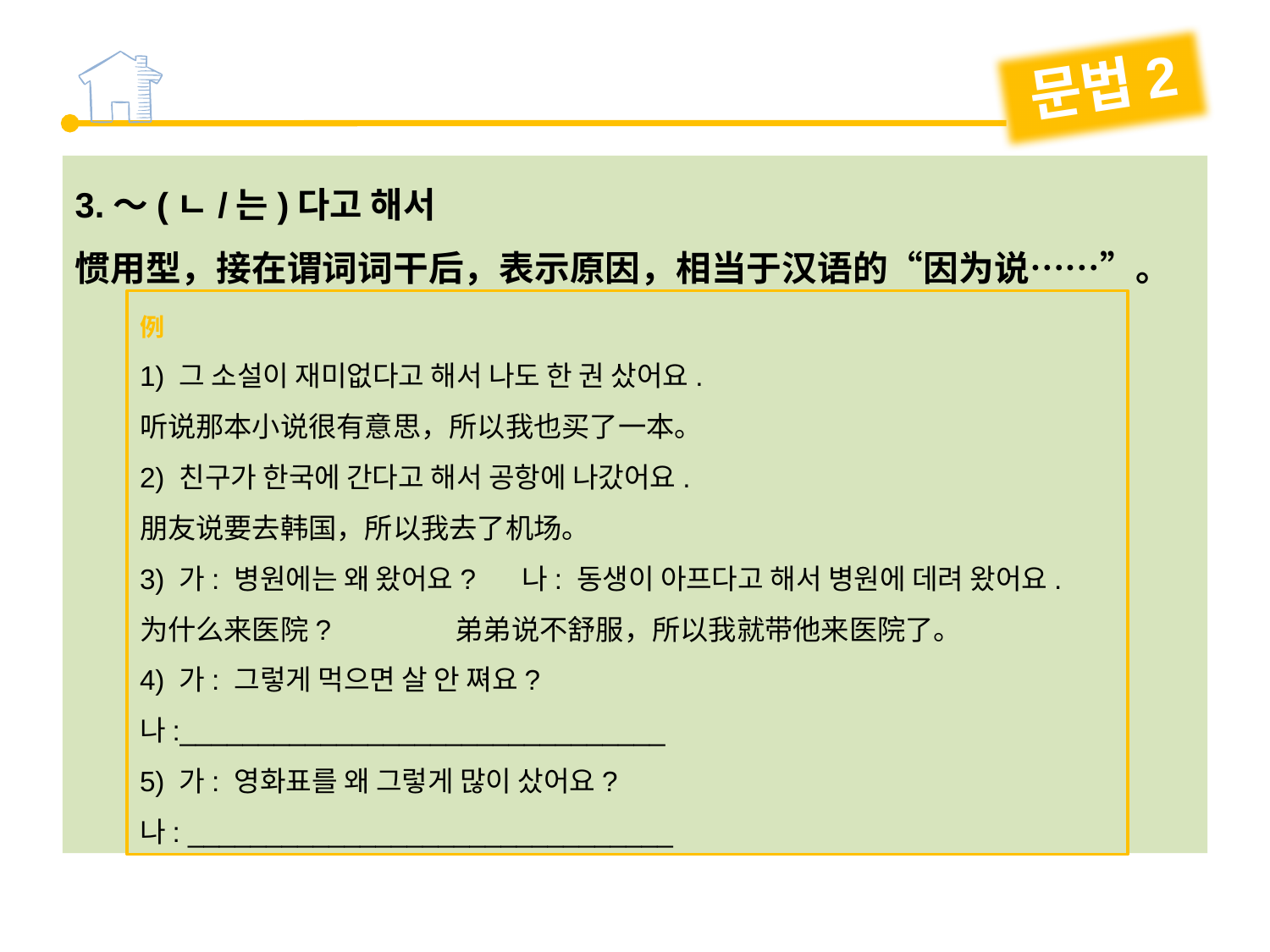

문법2

3.～(ㄴ/는)다고 해서
惯用型，接在谓词词干后，表示原因，相当于汉语的“因为说……”。

例
1) 그 소설이 재미없다고 해서 나도 한 권 샀어요.
听说那本小说很有意思，所以我也买了一本。
2) 친구가 한국에 간다고 해서 공항에 나갔어요.
朋友说要去韩国，所以我去了机场。
3) 가: 병원에는 왜 왔어요?     나: 동생이 아프다고 해서 병원에 데려 왔어요.
为什么来医院?               弟弟说不舒服，所以我就带他来医院了。
4) 가: 그렇게 먹으면 살 안 쪄요?
나:_______________________________
5) 가: 영화표를 왜 그렇게 많이 샀어요?
나: _______________________________